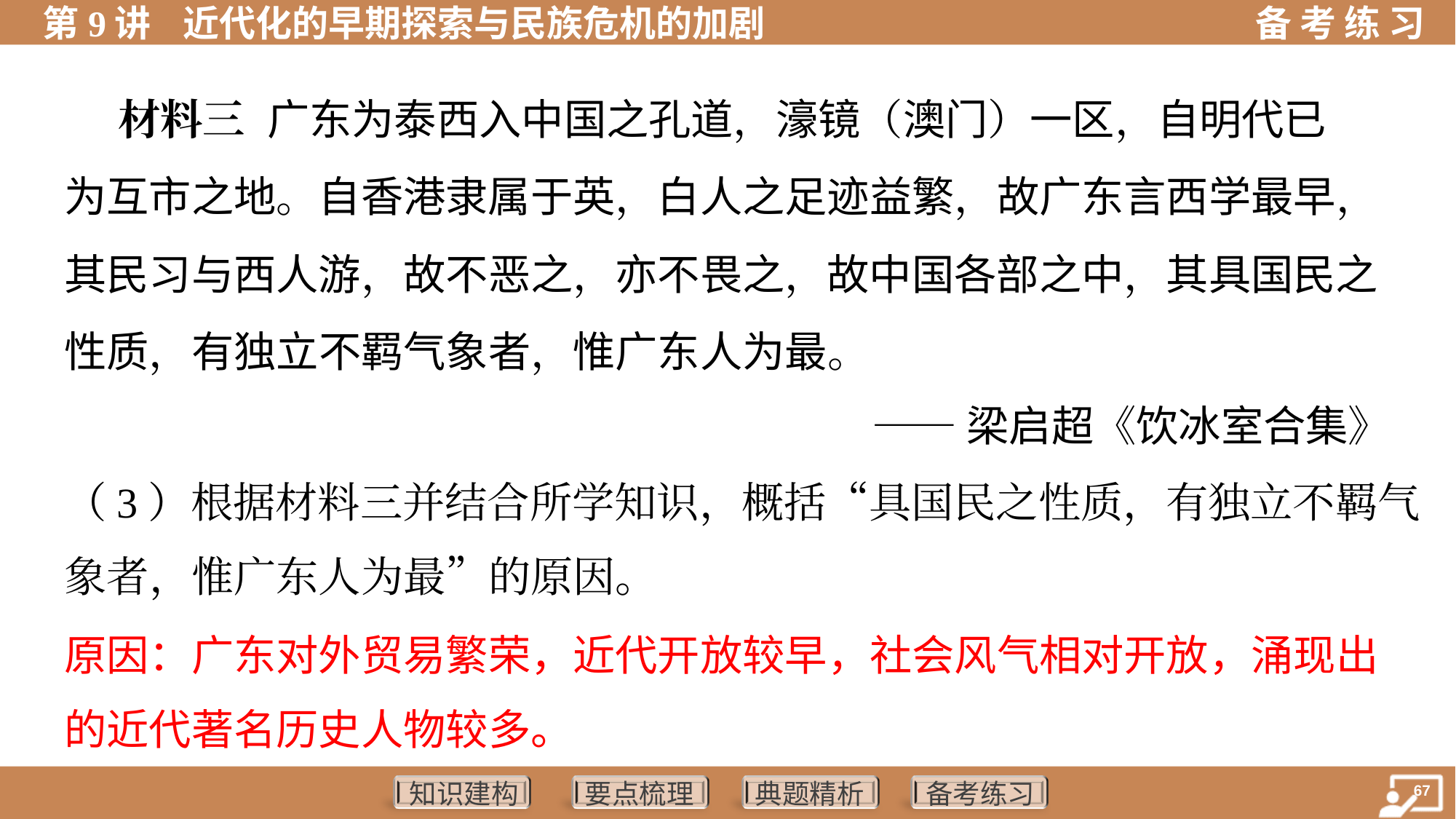

材料三  广东为泰西入中国之孔道，濠镜（澳门）一区，自明代已
为互市之地。自香港隶属于英，白人之足迹益繁，故广东言西学最早，
其民习与西人游，故不恶之，亦不畏之，故中国各部之中，其具国民之
性质，有独立不羁气象者，惟广东人为最。
——梁启超《饮冰室合集》
（3）根据材料三并结合所学知识，概括“具国民之性质，有独立不羁气
象者，惟广东人为最”的原因。
原因：广东对外贸易繁荣，近代开放较早，社会风气相对开放，涌现出
的近代著名历史人物较多。